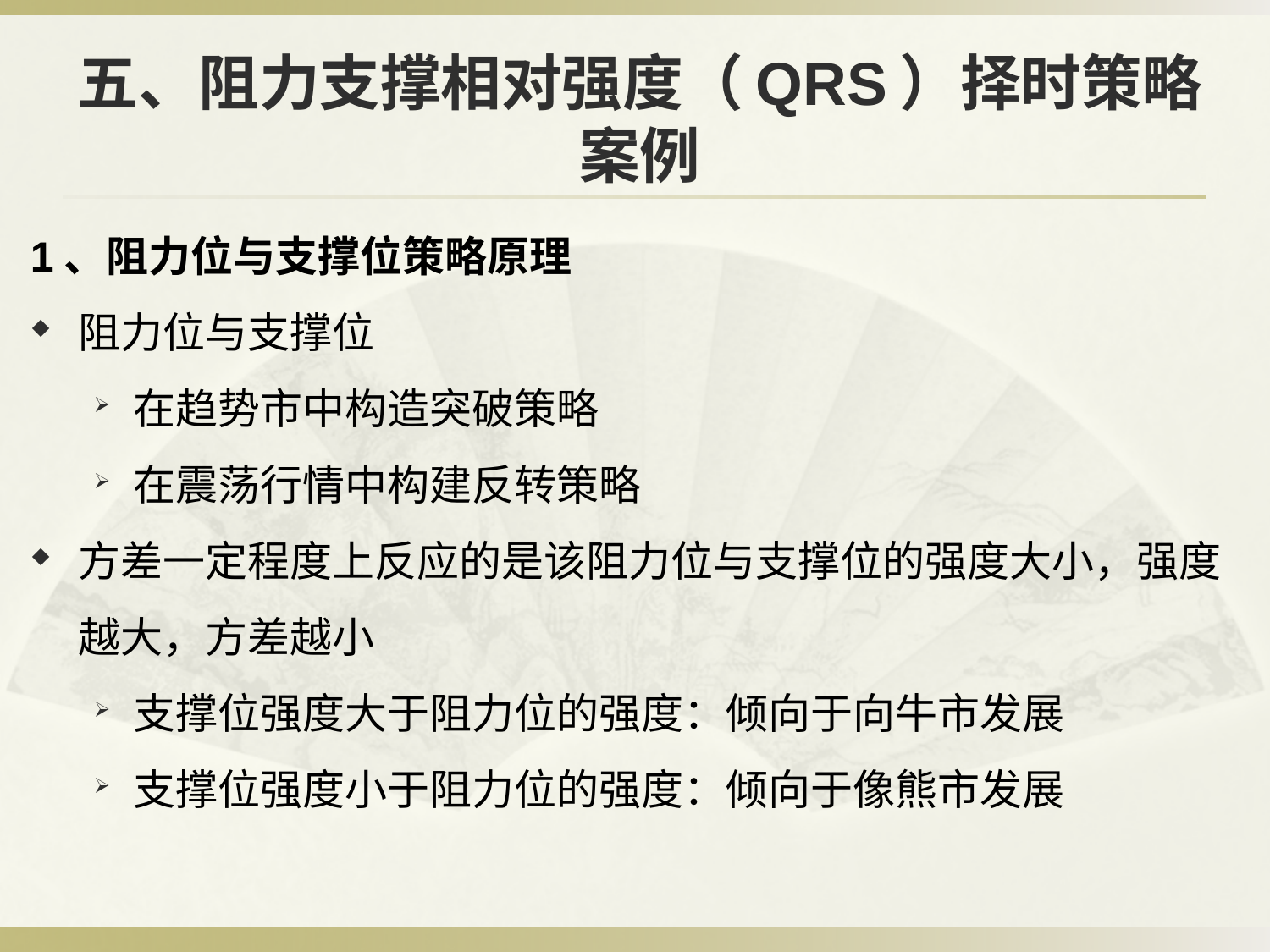

# 五、阻力支撑相对强度（QRS）择时策略案例
1、阻力位与支撑位策略原理
阻力位与支撑位
在趋势市中构造突破策略
在震荡行情中构建反转策略
方差一定程度上反应的是该阻力位与支撑位的强度大小，强度越大，方差越小
支撑位强度大于阻力位的强度：倾向于向牛市发展
支撑位强度小于阻力位的强度：倾向于像熊市发展